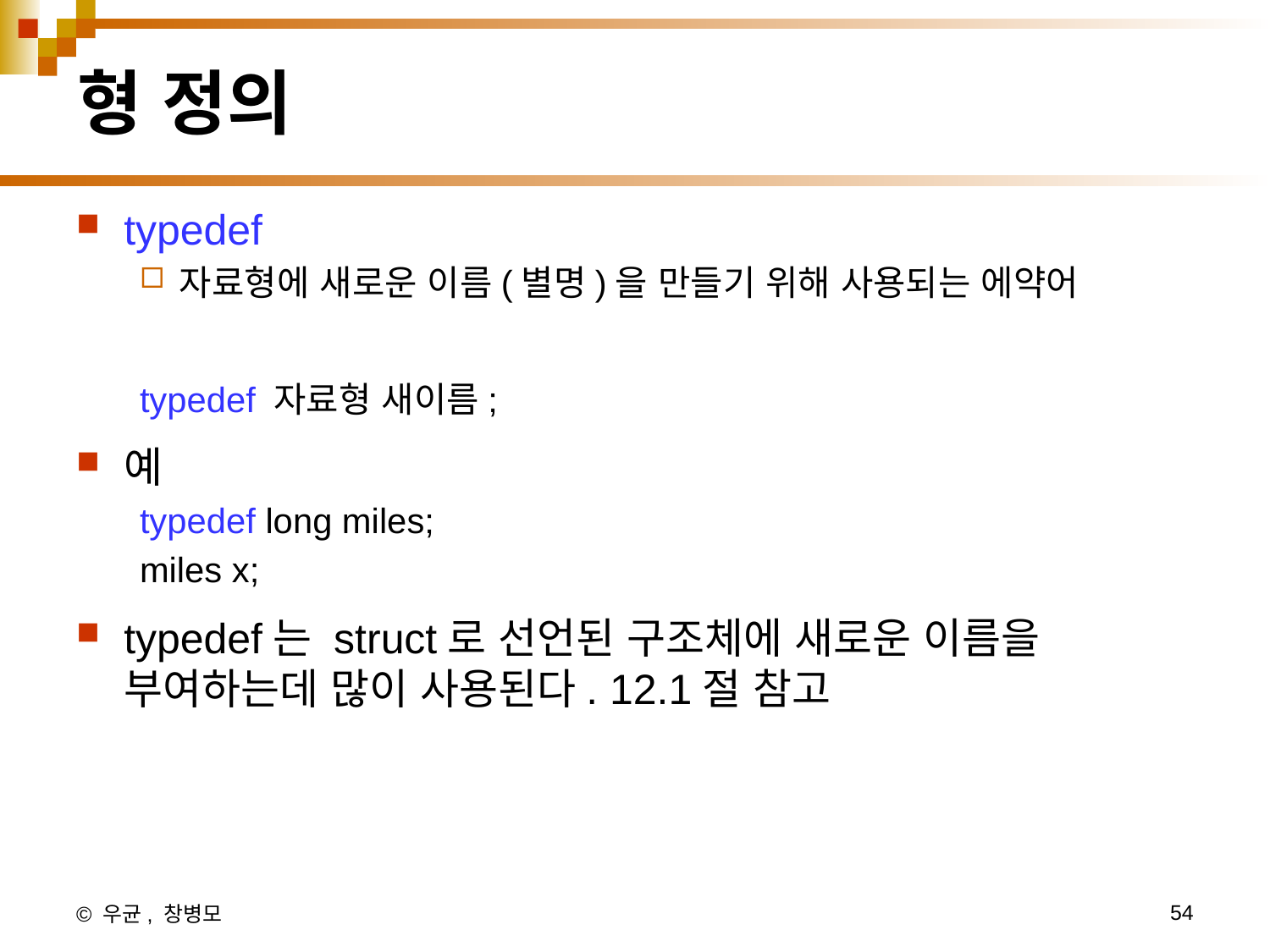

# 형 정의
typedef
자료형에 새로운 이름(별명)을 만들기 위해 사용되는 에약어

typedef 자료형 새이름;
예
typedef long miles;
miles x;
typedef는 struct로 선언된 구조체에 새로운 이름을 부여하는데 많이 사용된다. 12.1절 참고
© 우균, 창병모
54